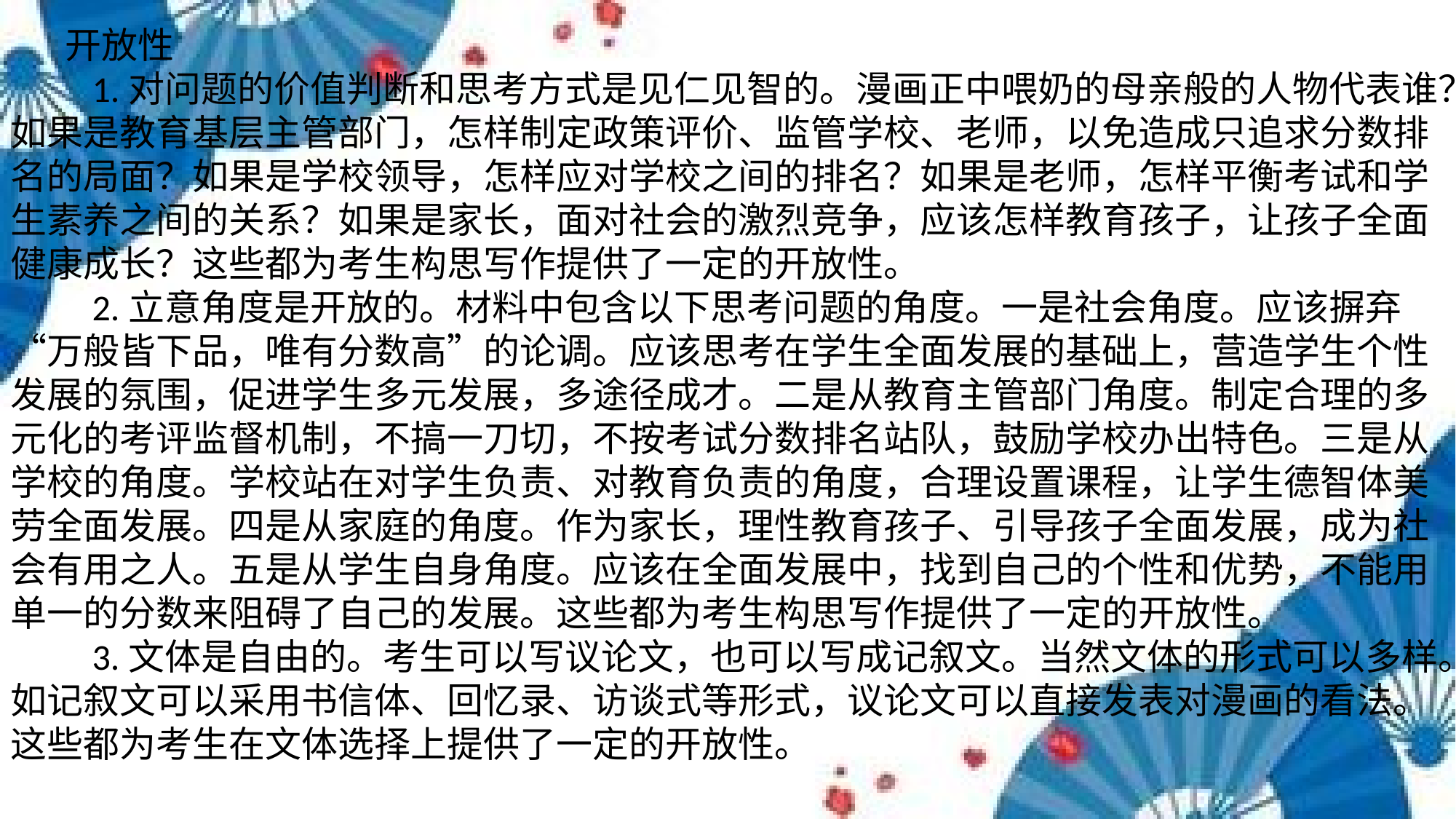

开放性
　　1.对问题的价值判断和思考方式是见仁见智的。漫画正中喂奶的母亲般的人物代表谁？如果是教育基层主管部门，怎样制定政策评价、监管学校、老师，以免造成只追求分数排名的局面？如果是学校领导，怎样应对学校之间的排名？如果是老师，怎样平衡考试和学生素养之间的关系？如果是家长，面对社会的激烈竞争，应该怎样教育孩子，让孩子全面健康成长？这些都为考生构思写作提供了一定的开放性。
　　2.立意角度是开放的。材料中包含以下思考问题的角度。一是社会角度。应该摒弃“万般皆下品，唯有分数高”的论调。应该思考在学生全面发展的基础上，营造学生个性发展的氛围，促进学生多元发展，多途径成才。二是从教育主管部门角度。制定合理的多元化的考评监督机制，不搞一刀切，不按考试分数排名站队，鼓励学校办出特色。三是从学校的角度。学校站在对学生负责、对教育负责的角度，合理设置课程，让学生德智体美劳全面发展。四是从家庭的角度。作为家长，理性教育孩子、引导孩子全面发展，成为社会有用之人。五是从学生自身角度。应该在全面发展中，找到自己的个性和优势，不能用单一的分数来阻碍了自己的发展。这些都为考生构思写作提供了一定的开放性。
　　3.文体是自由的。考生可以写议论文，也可以写成记叙文。当然文体的形式可以多样。如记叙文可以采用书信体、回忆录、访谈式等形式，议论文可以直接发表对漫画的看法。这些都为考生在文体选择上提供了一定的开放性。